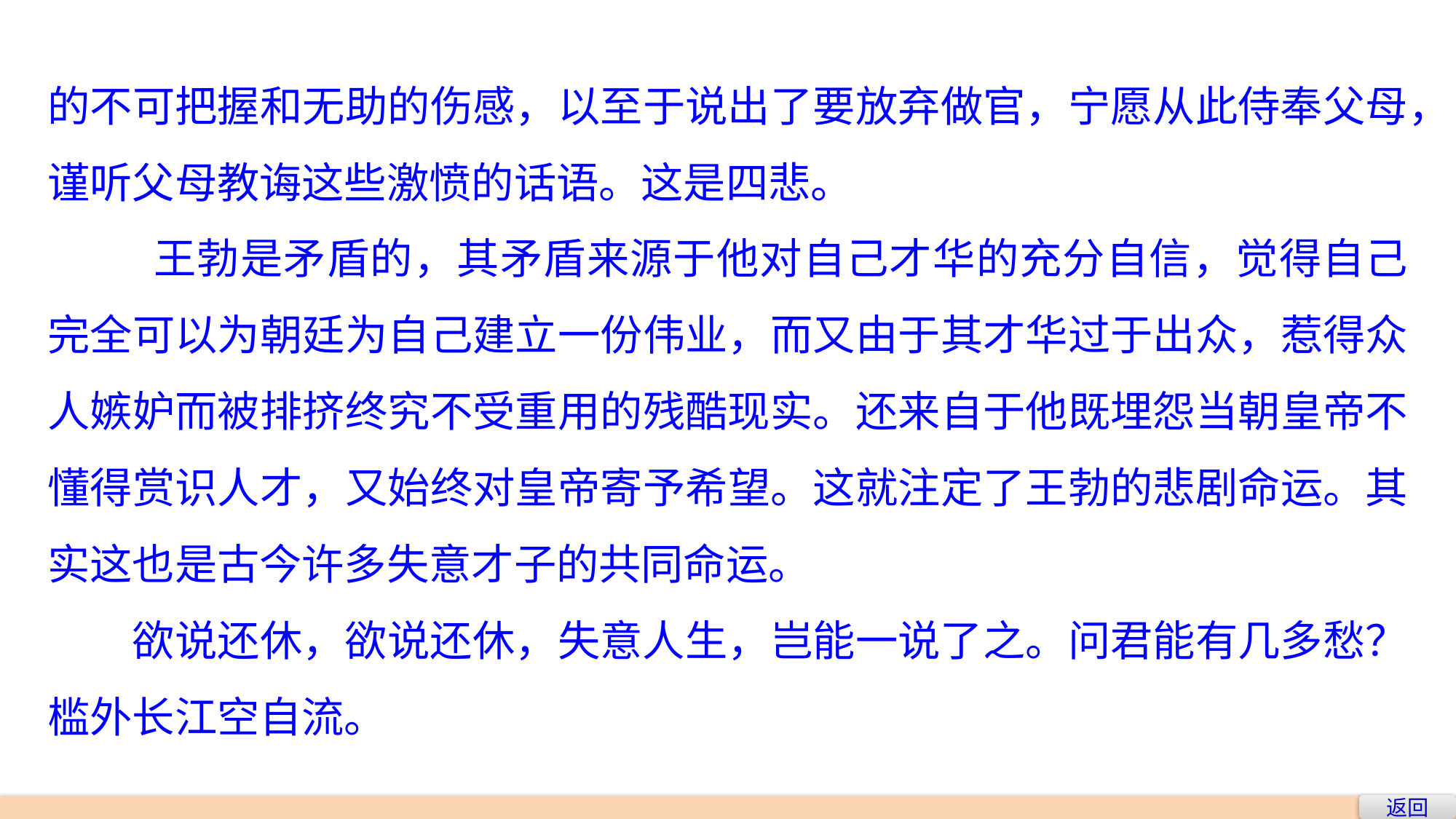

的不可把握和无助的伤感，以至于说出了要放弃做官，宁愿从此侍奉父母，谨听父母教诲这些激愤的话语。这是四悲。
 王勃是矛盾的，其矛盾来源于他对自己才华的充分自信，觉得自己完全可以为朝廷为自己建立一份伟业，而又由于其才华过于出众，惹得众人嫉妒而被排挤终究不受重用的残酷现实。还来自于他既埋怨当朝皇帝不懂得赏识人才，又始终对皇帝寄予希望。这就注定了王勃的悲剧命运。其实这也是古今许多失意才子的共同命运。
欲说还休，欲说还休，失意人生，岂能一说了之。问君能有几多愁？槛外长江空自流。
返回